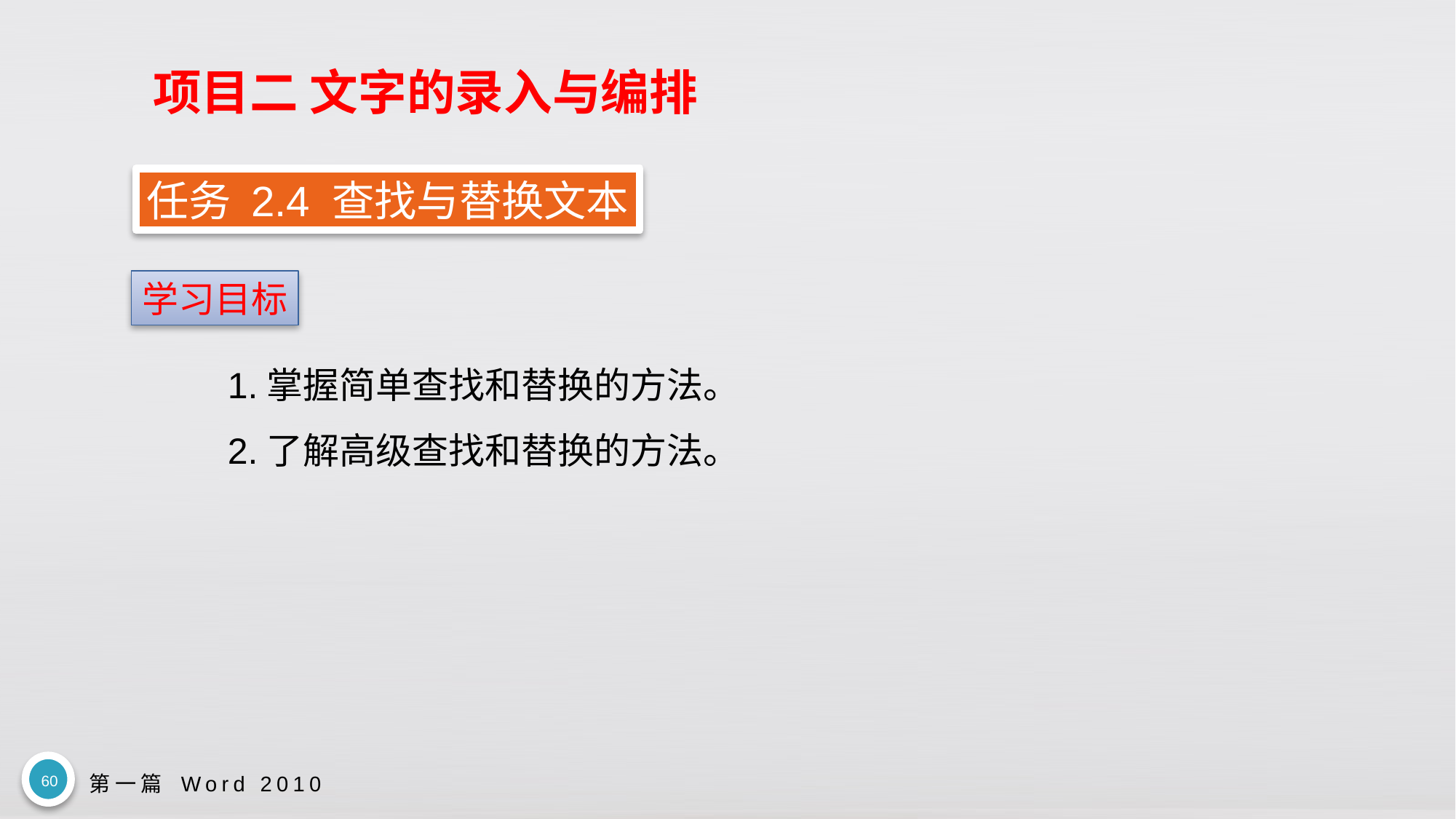

# 项目二 文字的录入与编排
任务 2.4 查找与替换文本
学习目标
1.掌握简单查找和替换的方法。
2.了解高级查找和替换的方法。
60